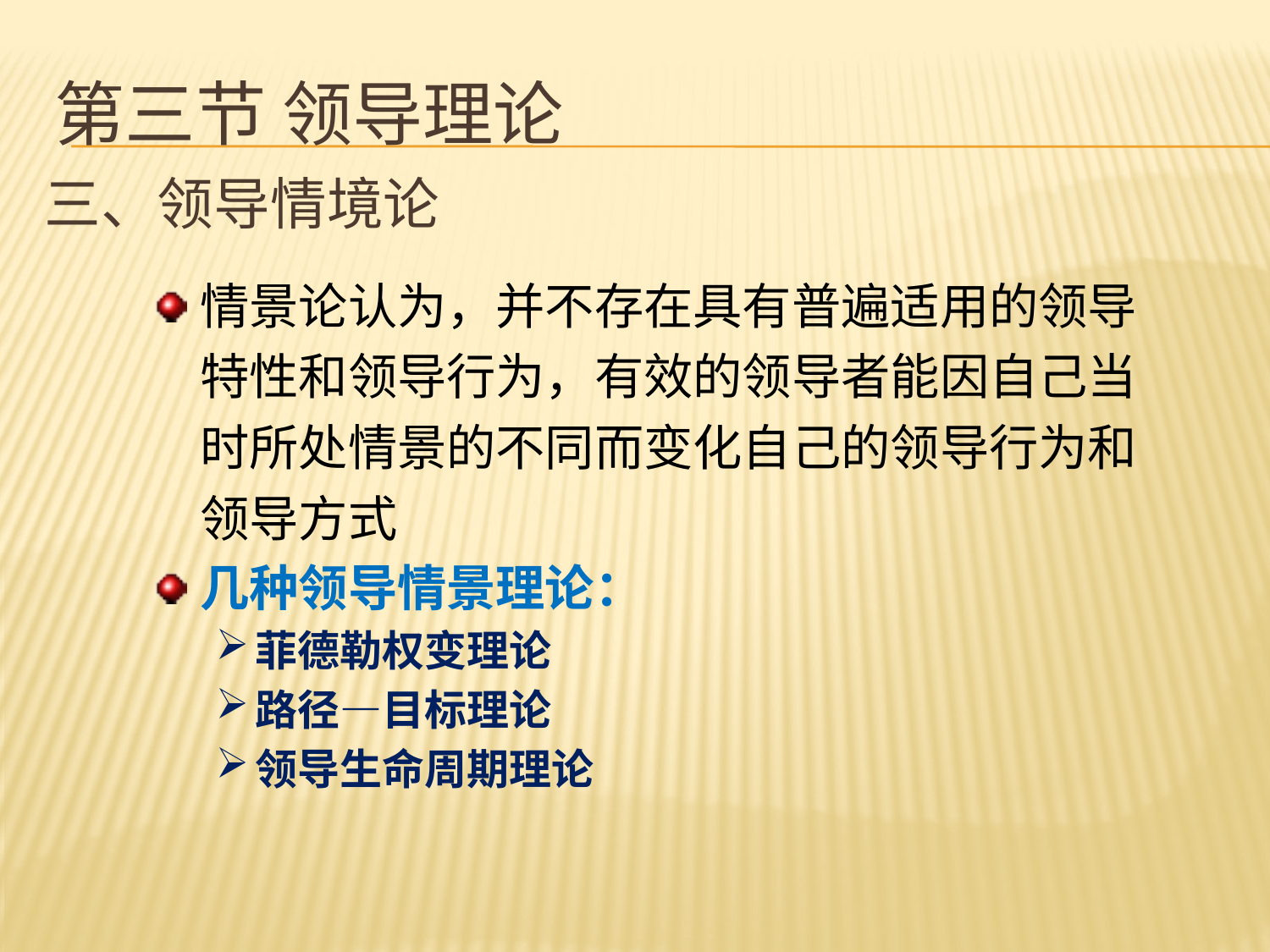

# 第三节 领导理论
三、领导情境论

情景论认为，并不存在具有普遍适用的领导特性和领导行为，有效的领导者能因自己当时所处情景的不同而变化自己的领导行为和领导方式
几种领导情景理论：
菲德勒权变理论
路径—目标理论
领导生命周期理论